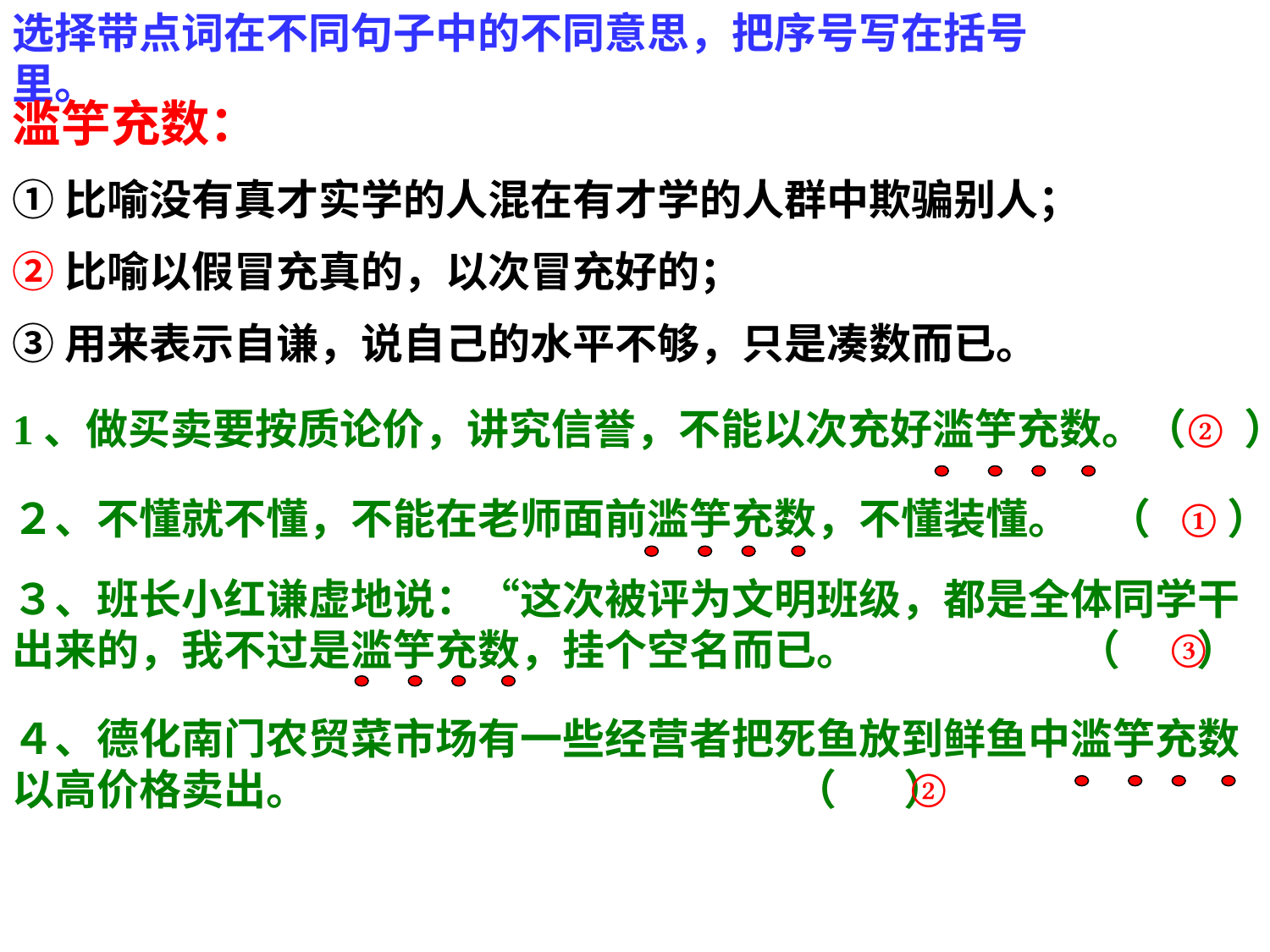

选择带点词在不同句子中的不同意思，把序号写在括号里。
滥竽充数：
①比喻没有真才实学的人混在有才学的人群中欺骗别人；
②比喻以假冒充真的，以次冒充好的；
③用来表示自谦，说自己的水平不够，只是凑数而已。
1、做买卖要按质论价，讲究信誉，不能以次充好滥竽充数。（      ）
②

２、不懂就不懂，不能在老师面前滥竽充数，不懂装懂。    （        ）
①

３、班长小红谦虚地说：“这次被评为文明班级，都是全体同学干出来的，我不过是滥竽充数，挂个空名而已。                       （        ）
③

４、德化南门农贸菜市场有一些经营者把死鱼放到鲜鱼中滥竽充数以高价格卖出。                                                   （       ）
②